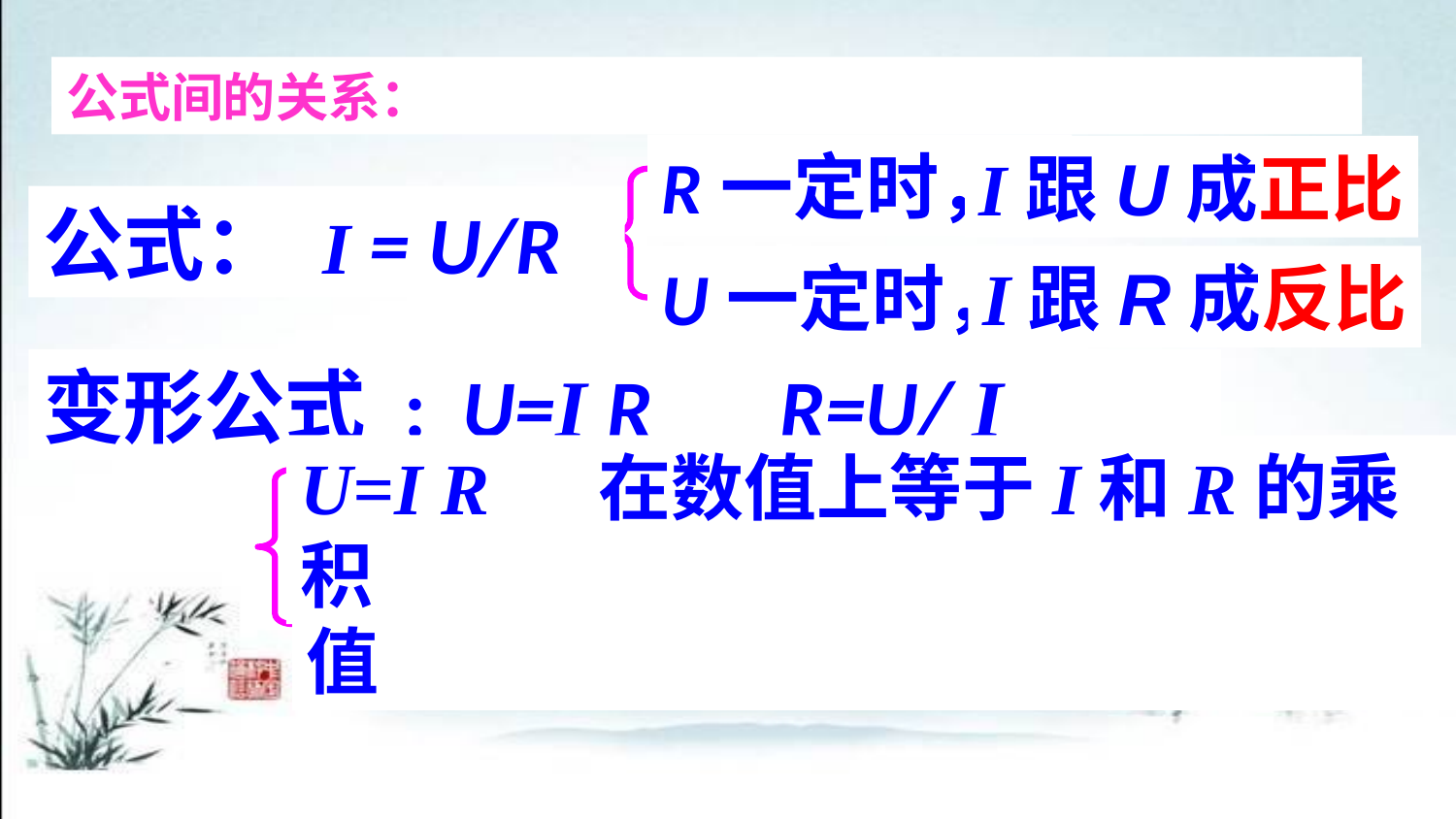

公式间的关系：
R一定时，
I跟U成正比

公式： I = U/R
U一定时，
I跟R成反比
变形公式 :  U=I R       R=U/ I
U=I R     在数值上等于I和R的乘积

R=U/ I   在数值上等于U和I的比值